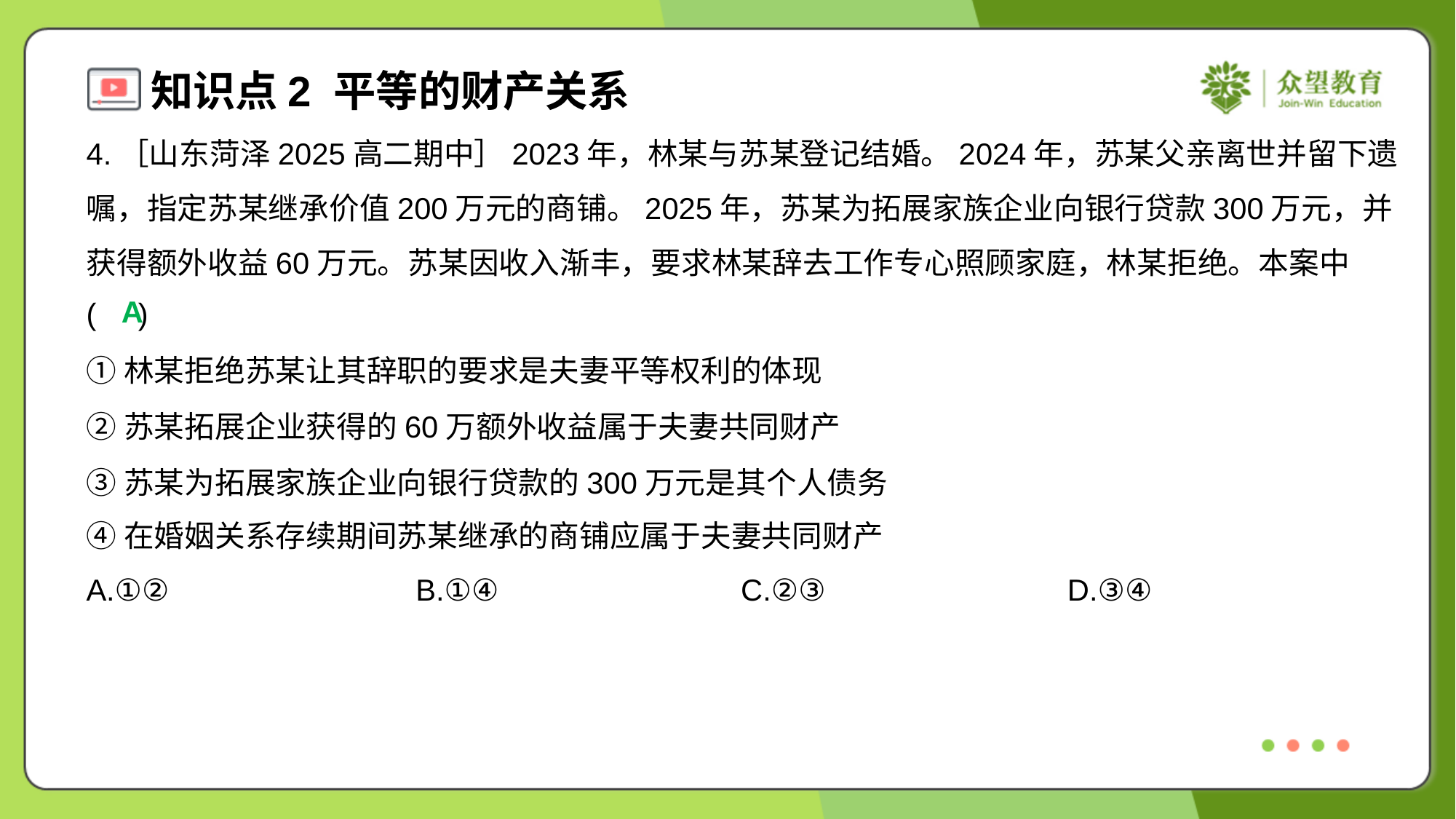

4.［山东菏泽2025高二期中］2023年，林某与苏某登记结婚。2024年，苏某父亲离世并留下遗
嘱，指定苏某继承价值200万元的商铺。2025年，苏某为拓展家族企业向银行贷款300万元，并
获得额外收益60万元。苏某因收入渐丰，要求林某辞去工作专心照顾家庭，林某拒绝。本案中
(     )
A
①林某拒绝苏某让其辞职的要求是夫妻平等权利的体现
②苏某拓展企业获得的60万额外收益属于夫妻共同财产
③苏某为拓展家族企业向银行贷款的300万元是其个人债务
④在婚姻关系存续期间苏某继承的商铺应属于夫妻共同财产
A.①②	B.①④	C.②③	D.③④